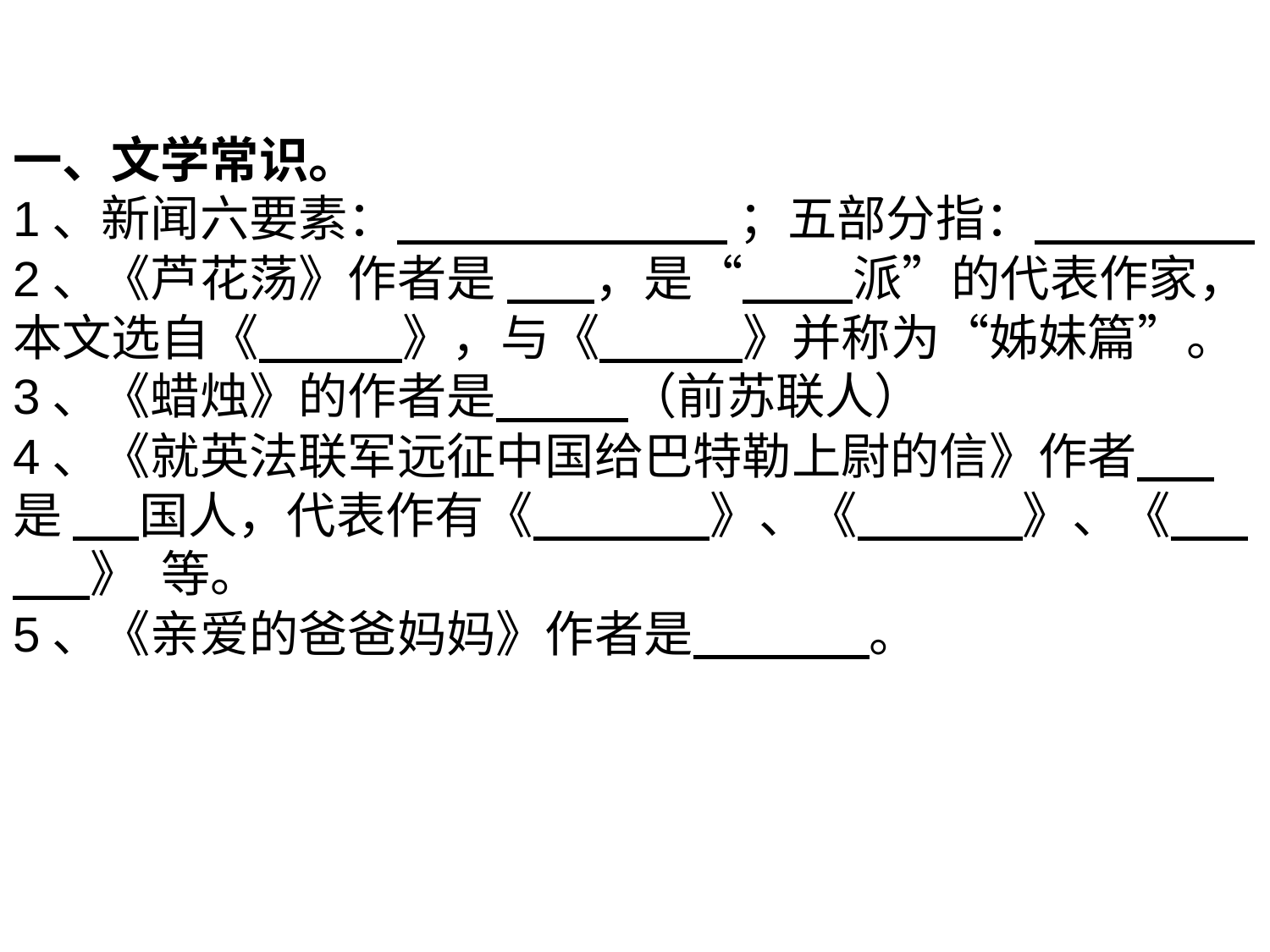

一、文学常识。
1、新闻六要素：                               ；五部分指：
2、《芦花荡》作者是         ，是“          派”的代表作家，本文选自《             》，与《             》并称为“姊妹篇”。
3、《蜡烛》的作者是            （前苏联人）
4、《就英法联军远征中国给巴特勒上尉的信》作者        是       国人，代表作有《                》、《               》、《               》  等。
5、《亲爱的爸爸妈妈》作者是                。